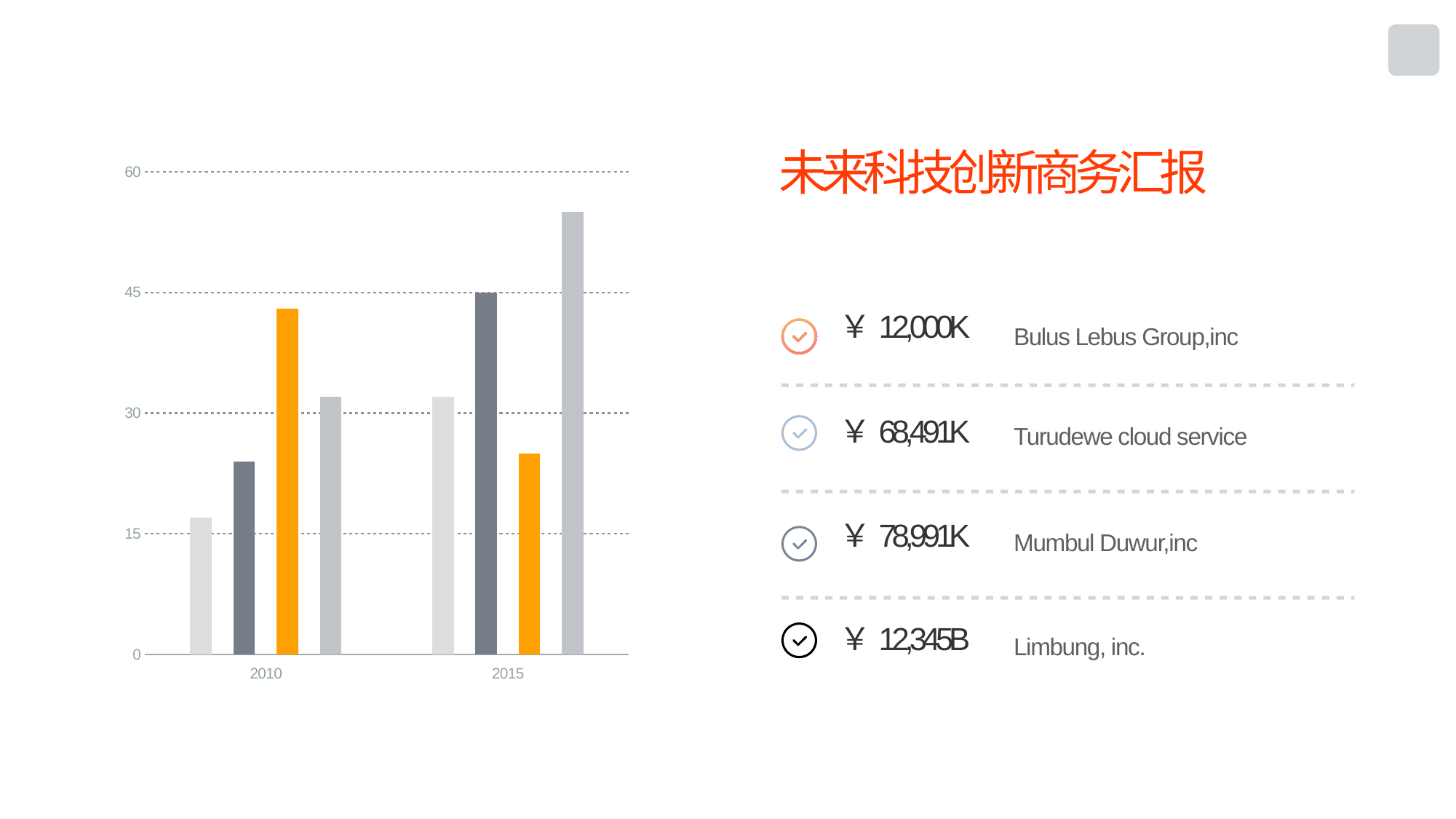

24
未来科技创新商务汇报

### Chart

| Category | Region 1 | Region 2 | Region 1 | Region 2 |
|---|---|---|---|---|
| 2010 | 17.0 | 24.0 | 43.0 | 32.0 |
| 2015 | 32.0 | 45.0 | 25.0 | 55.0 |
￥12,000K
Bulus Lebus Group,inc

￥68,491K
Turudewe cloud service

￥78,991K
Mumbul Duwur,inc

￥12,345B
Limbung, inc.